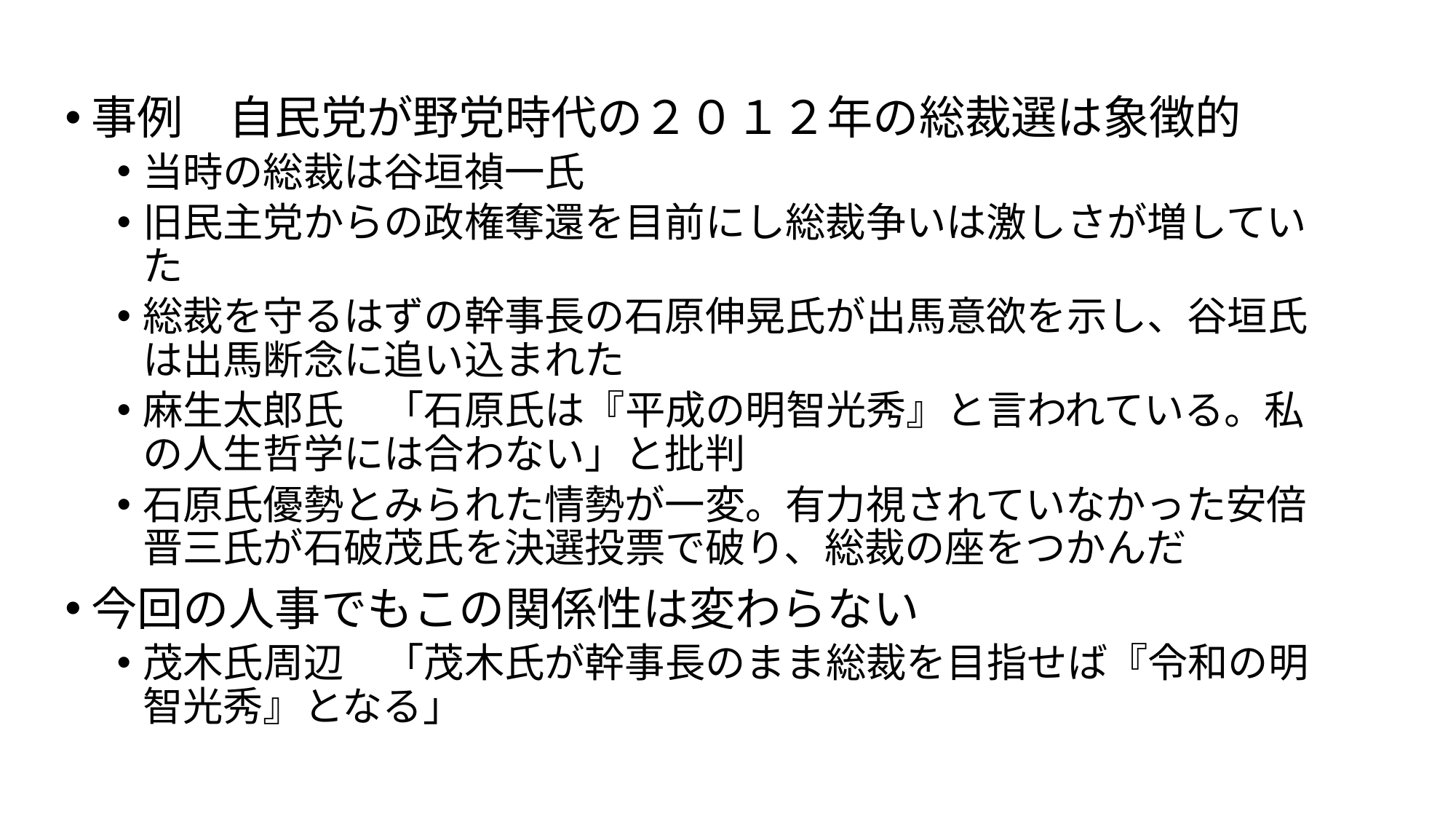

事例　自民党が野党時代の２０１２年の総裁選は象徴的
当時の総裁は谷垣禎一氏
旧民主党からの政権奪還を目前にし総裁争いは激しさが増していた
総裁を守るはずの幹事長の石原伸晃氏が出馬意欲を示し、谷垣氏は出馬断念に追い込まれた
麻生太郎氏　「石原氏は『平成の明智光秀』と言われている。私の人生哲学には合わない」と批判
石原氏優勢とみられた情勢が一変。有力視されていなかった安倍晋三氏が石破茂氏を決選投票で破り、総裁の座をつかんだ
今回の人事でもこの関係性は変わらない
茂木氏周辺　「茂木氏が幹事長のまま総裁を目指せば『令和の明智光秀』となる」